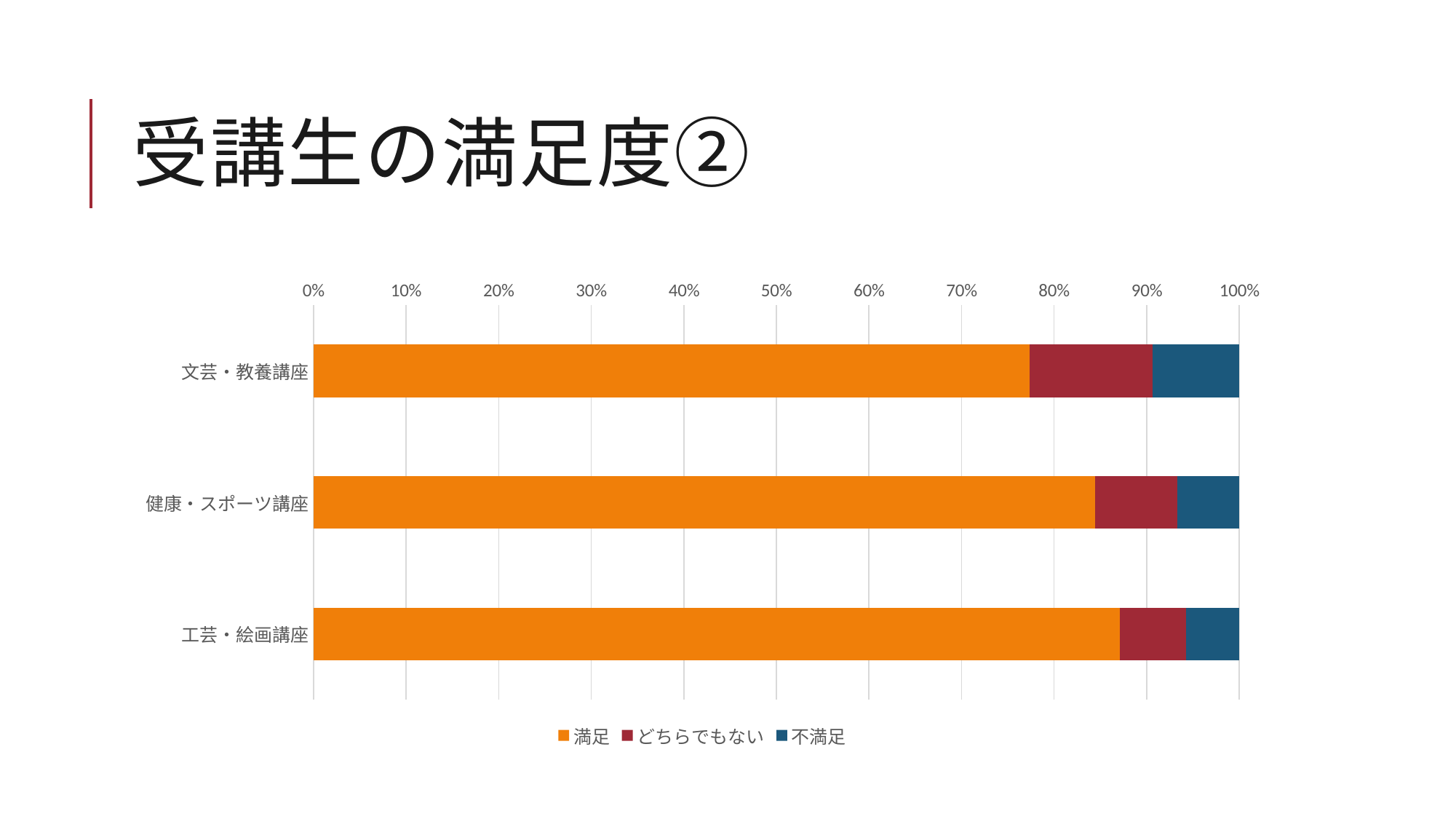

# 受講生の満足度②

### Chart

| Category | 満足 | どちらでもない | 不満足 |
|---|---|---|---|
| 文芸・教養講座 | 58.0 | 10.0 | 7.0 |
| 健康・スポーツ講座 | 76.0 | 8.0 | 6.0 |
| 工芸・絵画講座 | 61.0 | 5.0 | 4.0 |